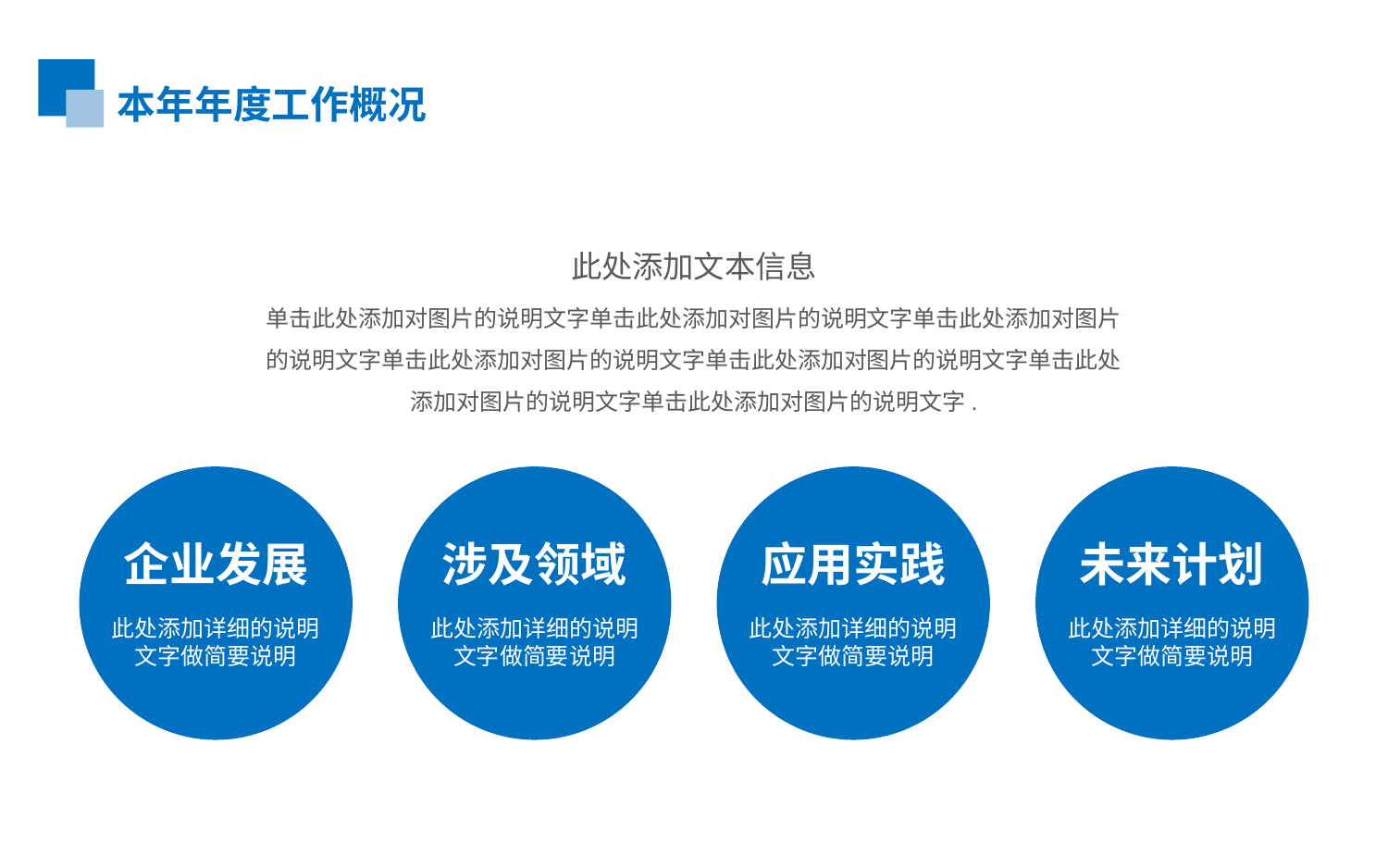

本年年度工作概况

此处添加文本信息
单击此处添加对图片的说明文字单击此处添加对图片的说明文字单击此处添加对图片的说明文字单击此处添加对图片的说明文字单击此处添加对图片的说明文字单击此处添加对图片的说明文字单击此处添加对图片的说明文字.

企业发展
此处添加详细的说明文字做简要说明
涉及领域
此处添加详细的说明文字做简要说明
应用实践
此处添加详细的说明文字做简要说明
未来计划
此处添加详细的说明文字做简要说明